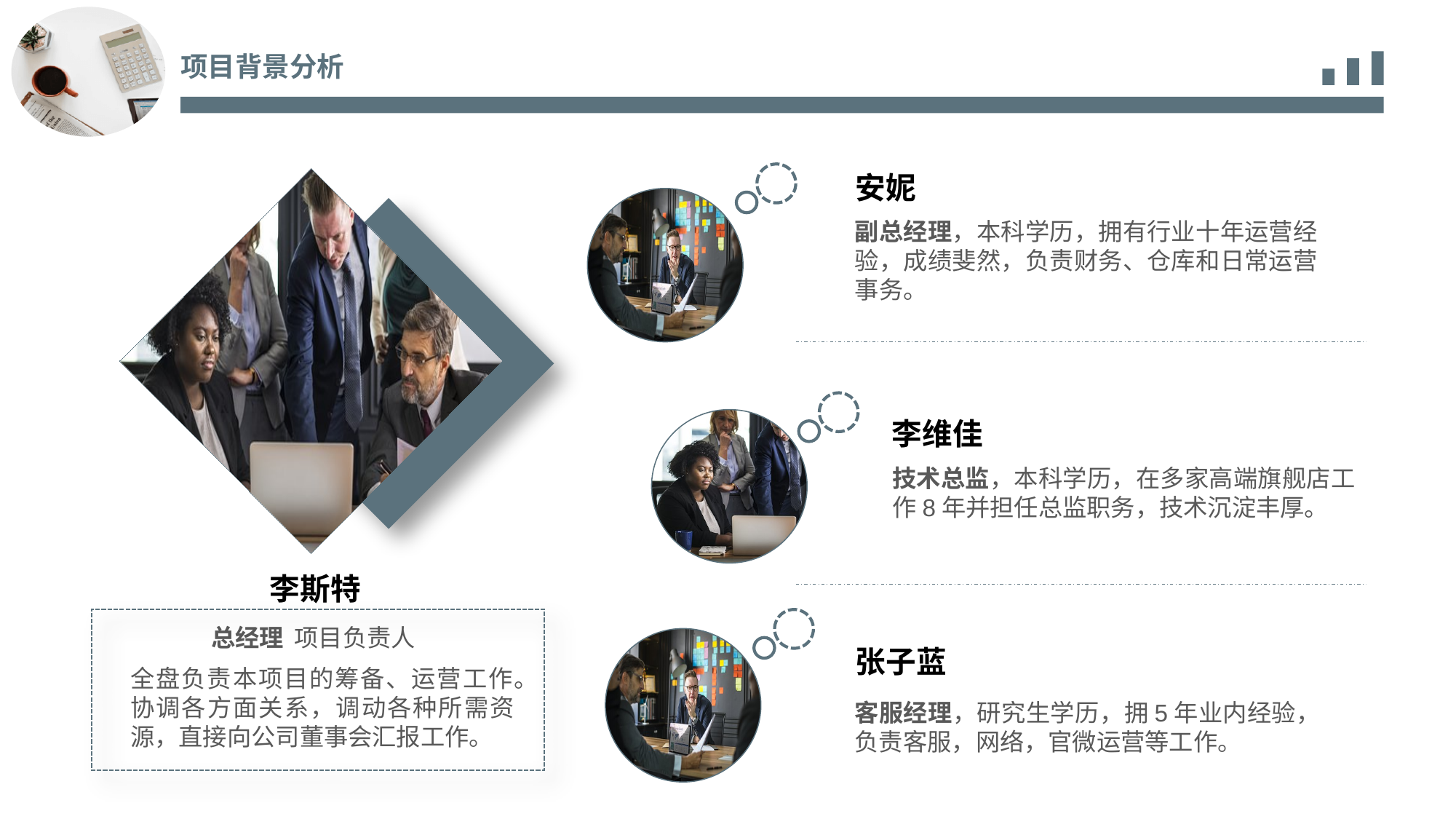

项目背景分析

安妮

副总经理，本科学历，拥有行业十年运营经验，成绩斐然，负责财务、仓库和日常运营事务。

李维佳
技术总监，本科学历，在多家高端旗舰店工作8年并担任总监职务，技术沉淀丰厚。
李斯特

总经理  项目负责人
全盘负责本项目的筹备、运营工作。协调各方面关系，调动各种所需资源，直接向公司董事会汇报工作。

张子蓝
客服经理，研究生学历，拥5年业内经验，负责客服，网络，官微运营等工作。